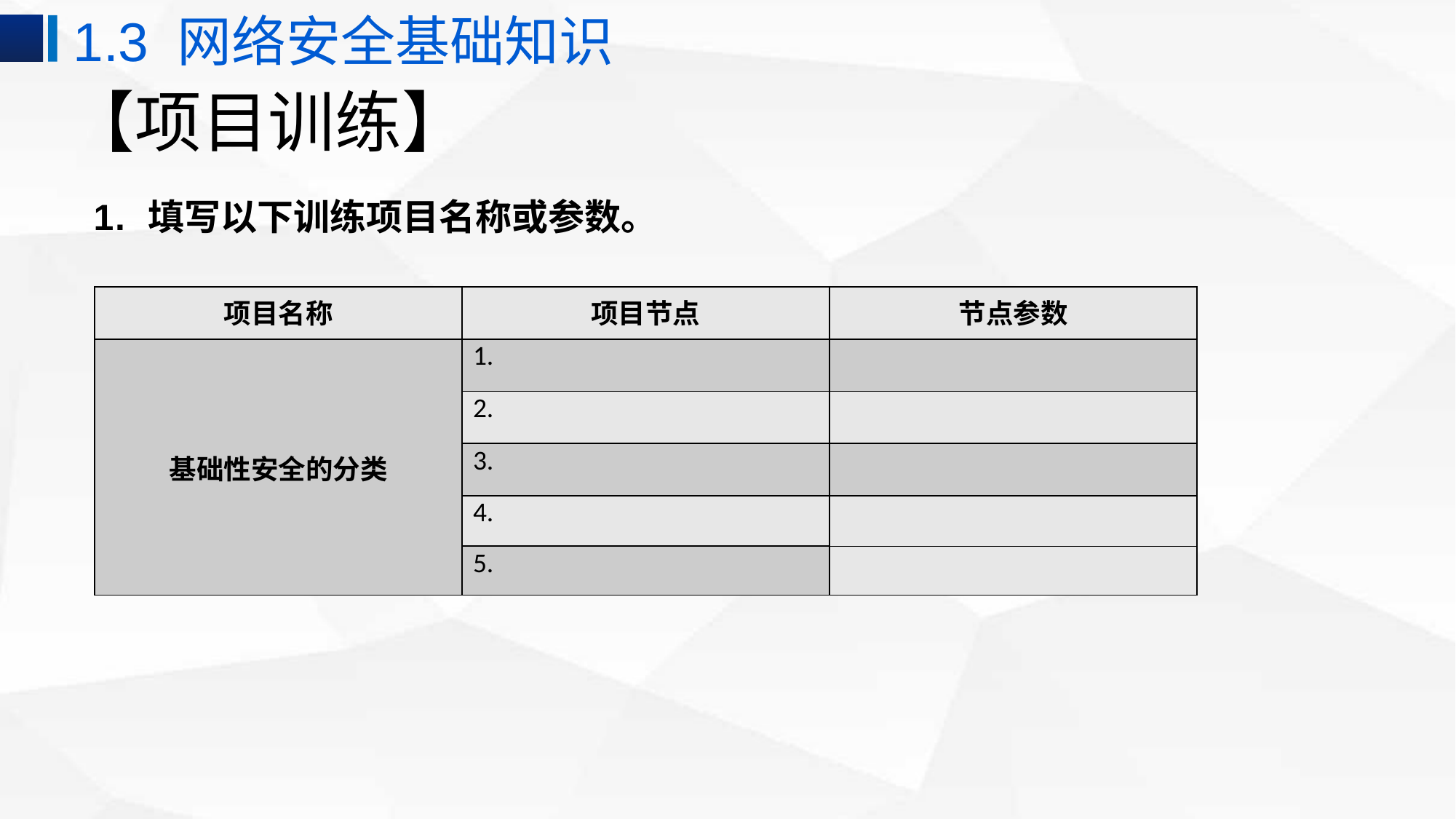

1.3 网络安全基础知识

# 【项目训练】
填写以下训练项目名称或参数。
| 项目名称 | 项目节点 | 节点参数 |
| --- | --- | --- |
| 基础性安全的分类 | 1. |  |
|  | 2. |  |
|  | 3. |  |
|  | 4. |  |
|  | 5. |  |
|  |  |  |